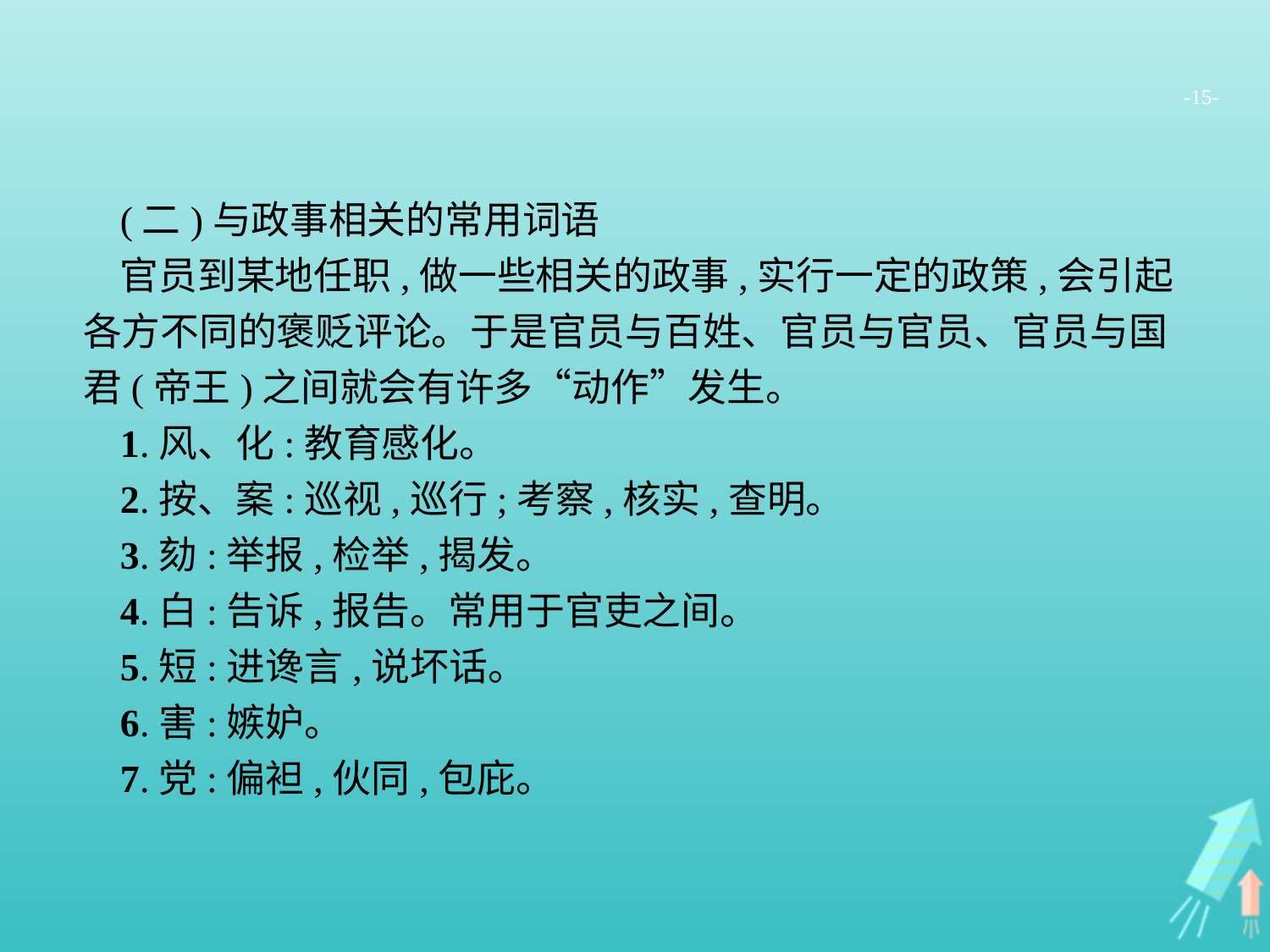

-15-
(二)与政事相关的常用词语
官员到某地任职,做一些相关的政事,实行一定的政策,会引起各方不同的褒贬评论。于是官员与百姓、官员与官员、官员与国君(帝王)之间就会有许多“动作”发生。
1.风、化:教育感化。
2.按、案:巡视,巡行;考察,核实,查明。
3.劾:举报,检举,揭发。
4.白:告诉,报告。常用于官吏之间。
5.短:进谗言,说坏话。
6.害:嫉妒。
7.党:偏袒,伙同,包庇。